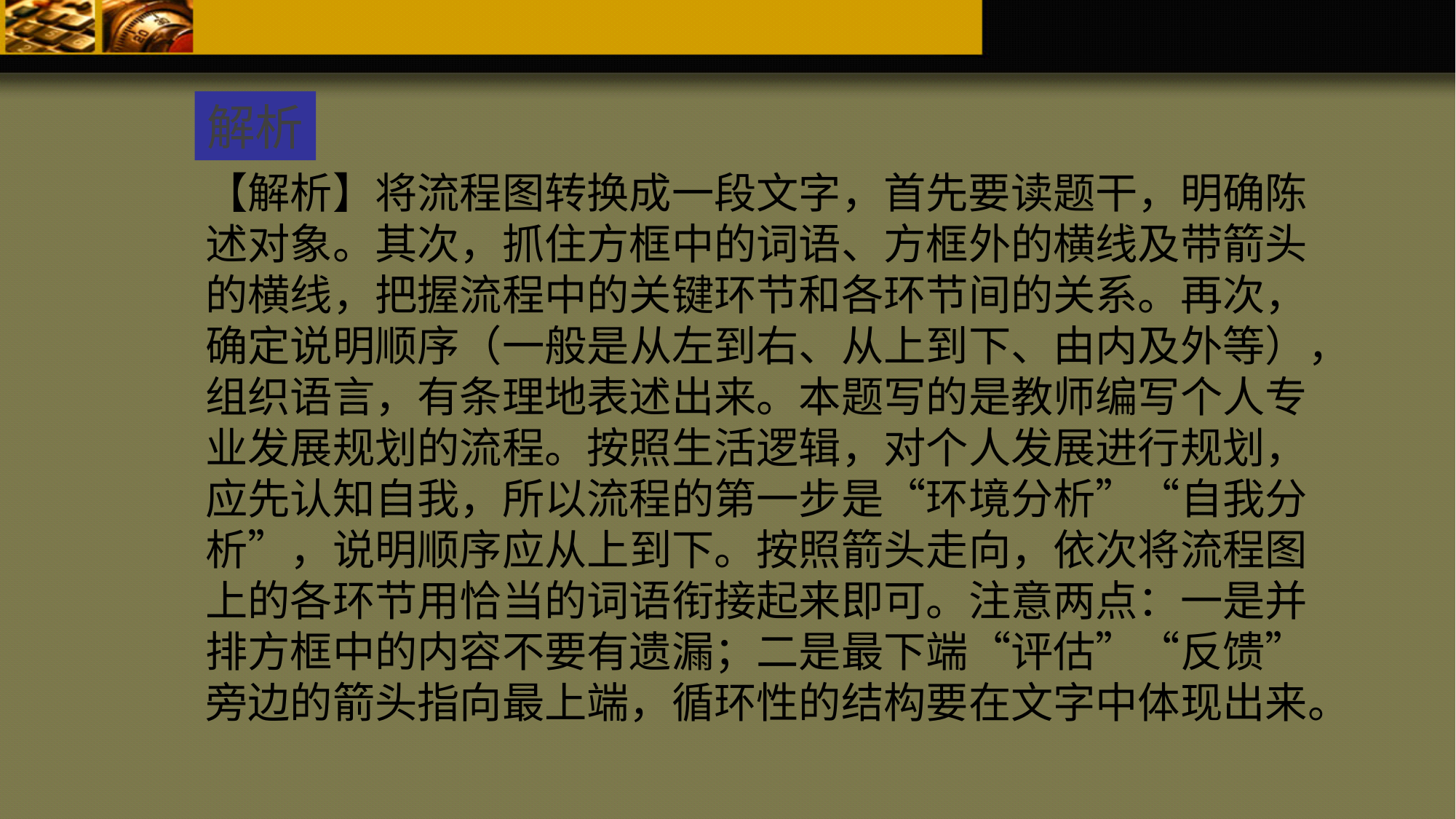

解析
【解析】将流程图转换成一段文字，首先要读题干，明确陈述对象。其次，抓住方框中的词语、方框外的横线及带箭头的横线，把握流程中的关键环节和各环节间的关系。再次，确定说明顺序（一般是从左到右、从上到下、由内及外等），组织语言，有条理地表述出来。本题写的是教师编写个人专业发展规划的流程。按照生活逻辑，对个人发展进行规划，应先认知自我，所以流程的第一步是“环境分析”“自我分析”，说明顺序应从上到下。按照箭头走向，依次将流程图上的各环节用恰当的词语衔接起来即可。注意两点：一是并排方框中的内容不要有遗漏；二是最下端“评估”“反馈”旁边的箭头指向最上端，循环性的结构要在文字中体现出来。